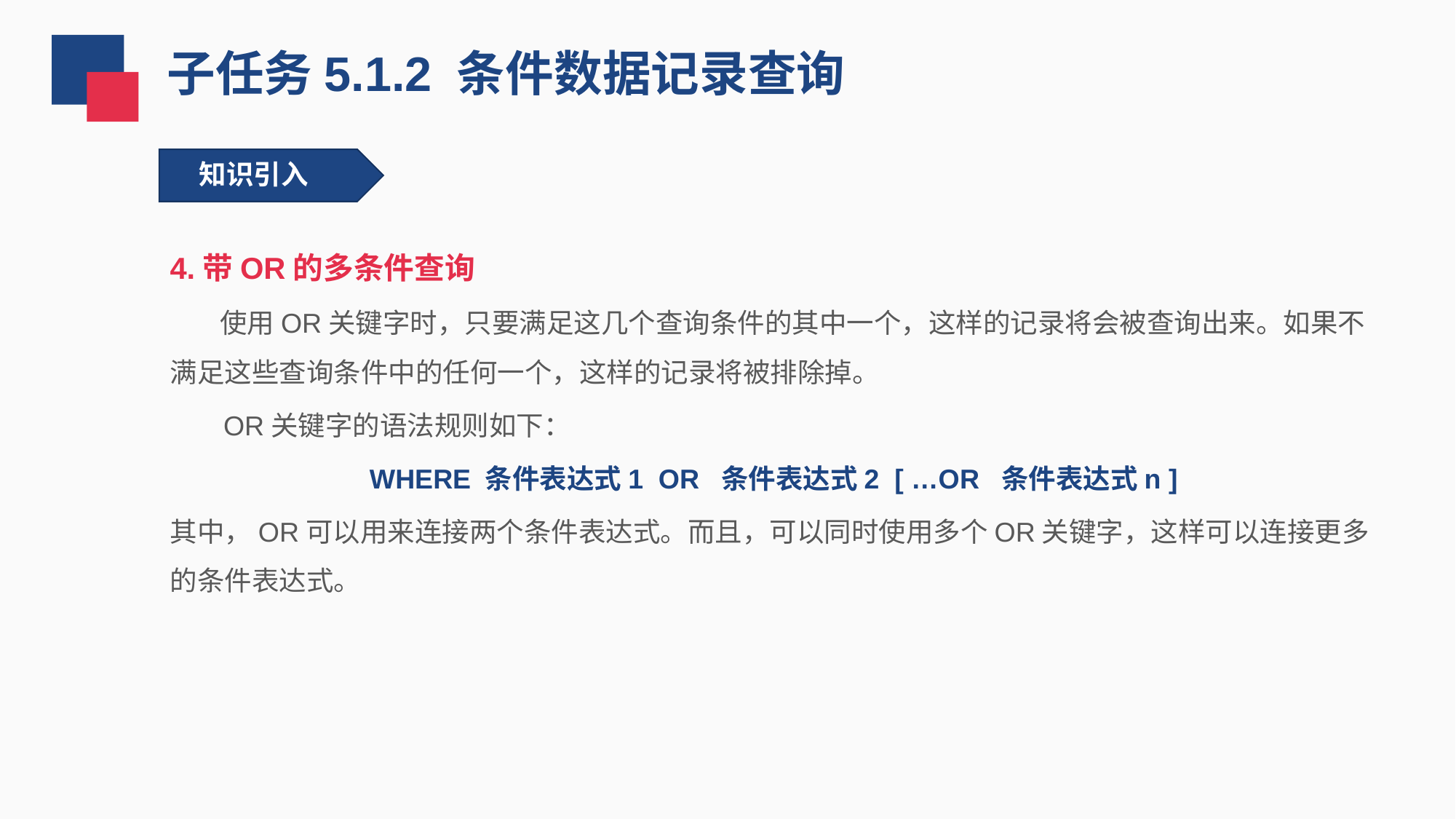

子任务5.1.2 条件数据记录查询

知识引入
4.带OR的多条件查询
       使用OR关键字时，只要满足这几个查询条件的其中一个，这样的记录将会被查询出来。如果不满足这些查询条件中的任何一个，这样的记录将被排除掉。
       OR关键字的语法规则如下：
WHERE 条件表达式1  OR  条件表达式2  [ …OR  条件表达式n ]
其中，OR可以用来连接两个条件表达式。而且，可以同时使用多个OR关键字，这样可以连接更多的条件表达式。